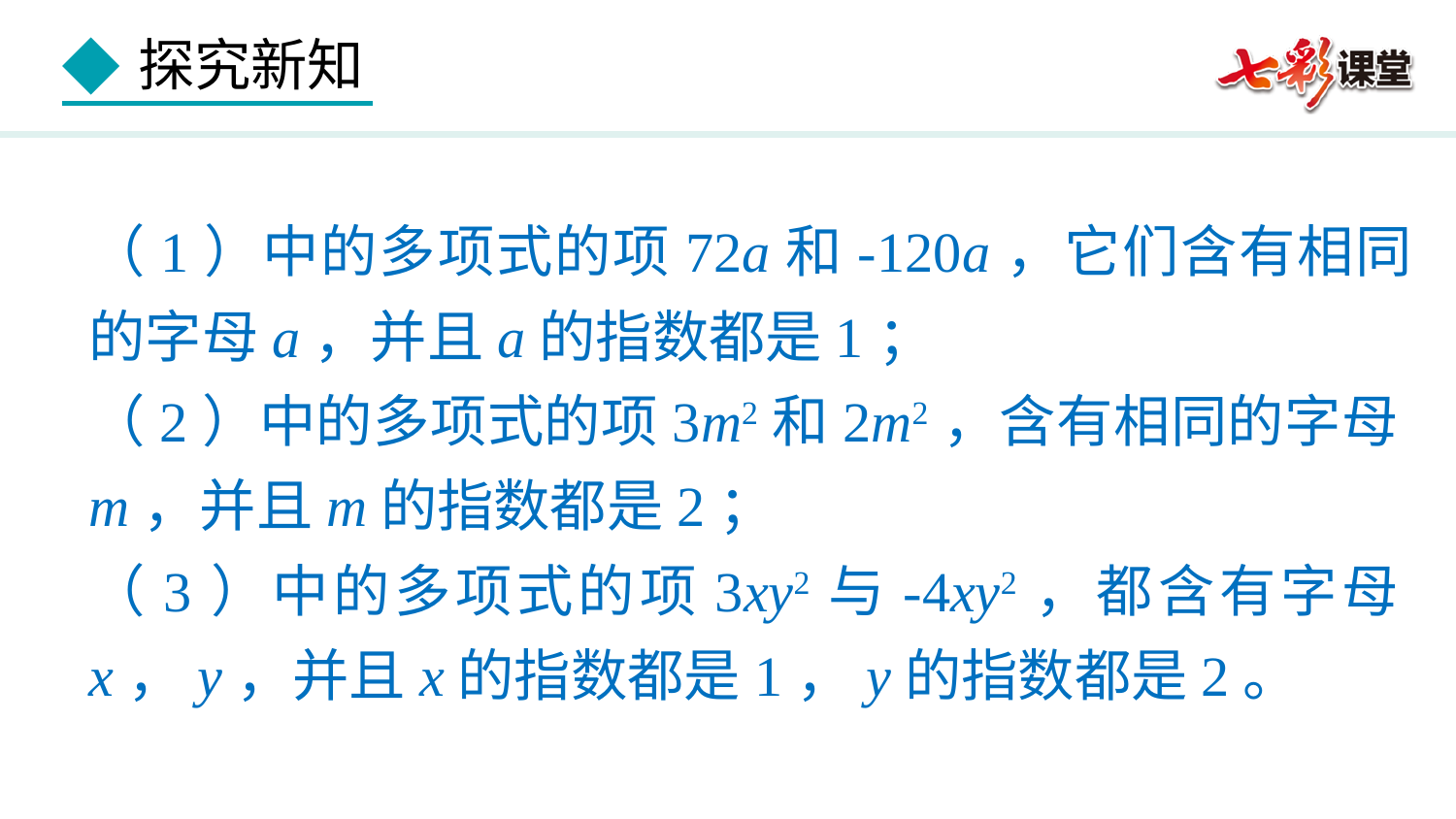

（1）中的多项式的项72a和-120a，它们含有相同的字母a，并且a的指数都是1；
（2）中的多项式的项3m2和2m2，含有相同的字母m，并且m的指数都是2；
（3）中的多项式的项3xy2与-4xy2，都含有字母x，y，并且x的指数都是1，y的指数都是2。